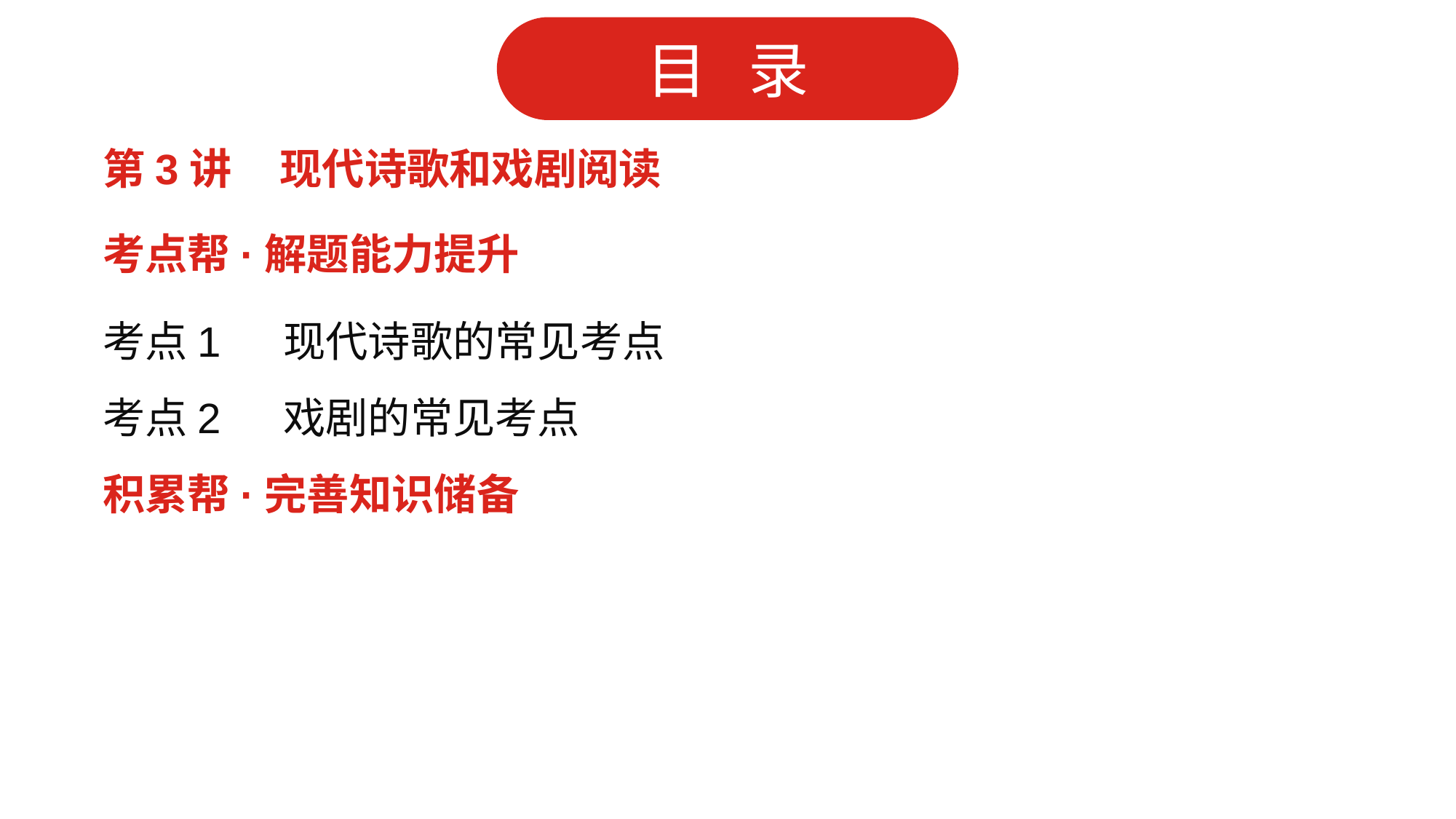

第3讲     现代诗歌和戏剧阅读
考点帮·解题能力提升
考点1　 现代诗歌的常见考点
考点2　 戏剧的常见考点
积累帮·完善知识储备